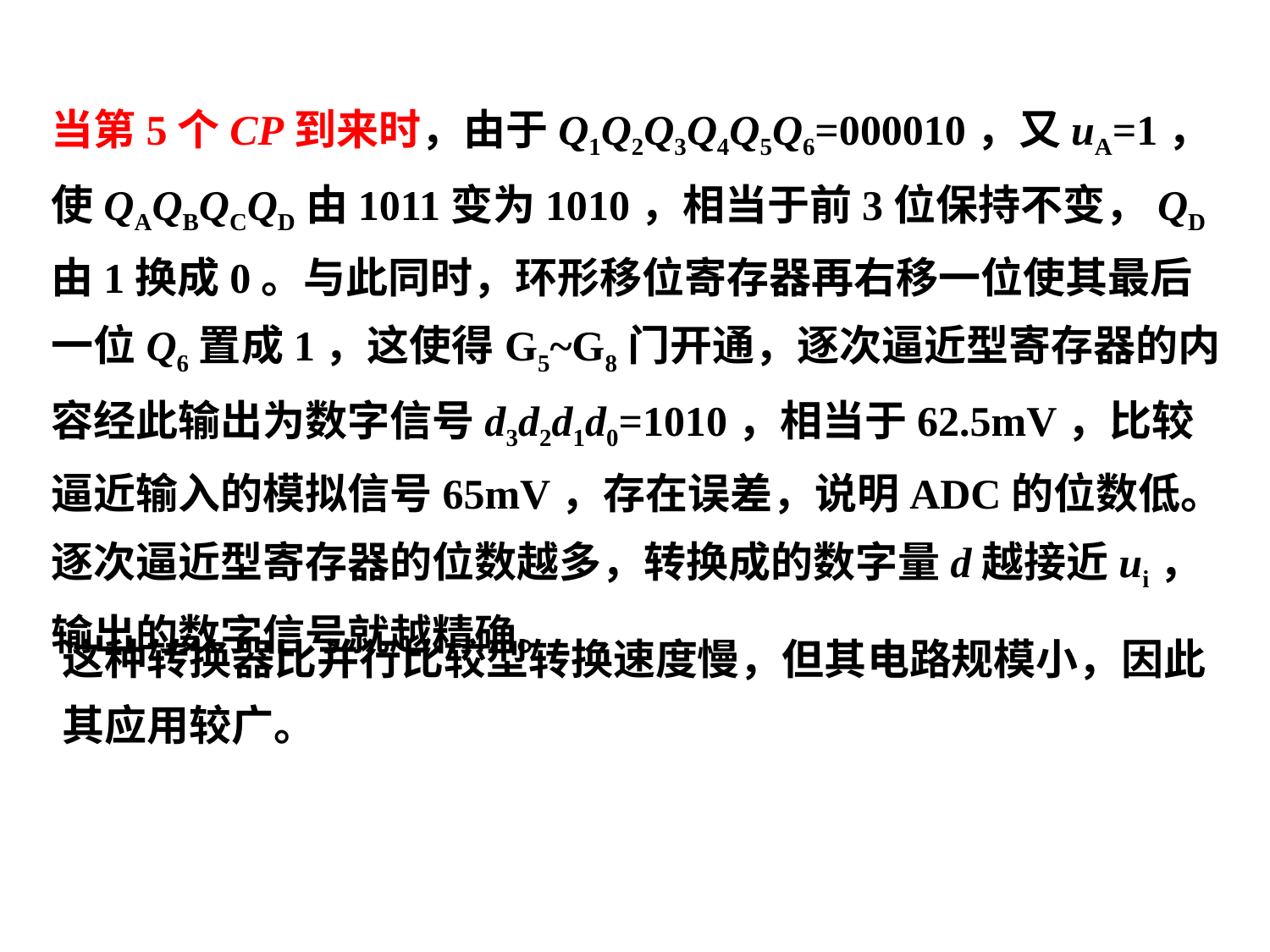

当第5个CP到来时，由于Q1Q2Q3Q4Q5Q6=000010，又uA=1，使QAQBQCQD由1011变为1010，相当于前3位保持不变，QD由1换成0。与此同时，环形移位寄存器再右移一位使其最后一位Q6置成1，这使得G5~G8门开通，逐次逼近型寄存器的内容经此输出为数字信号d3d2d1d0=1010，相当于62.5mV，比较逼近输入的模拟信号65mV，存在误差，说明ADC的位数低。逐次逼近型寄存器的位数越多，转换成的数字量d越接近ui，输出的数字信号就越精确。
这种转换器比并行比较型转换速度慢，但其电路规模小，因此其应用较广。